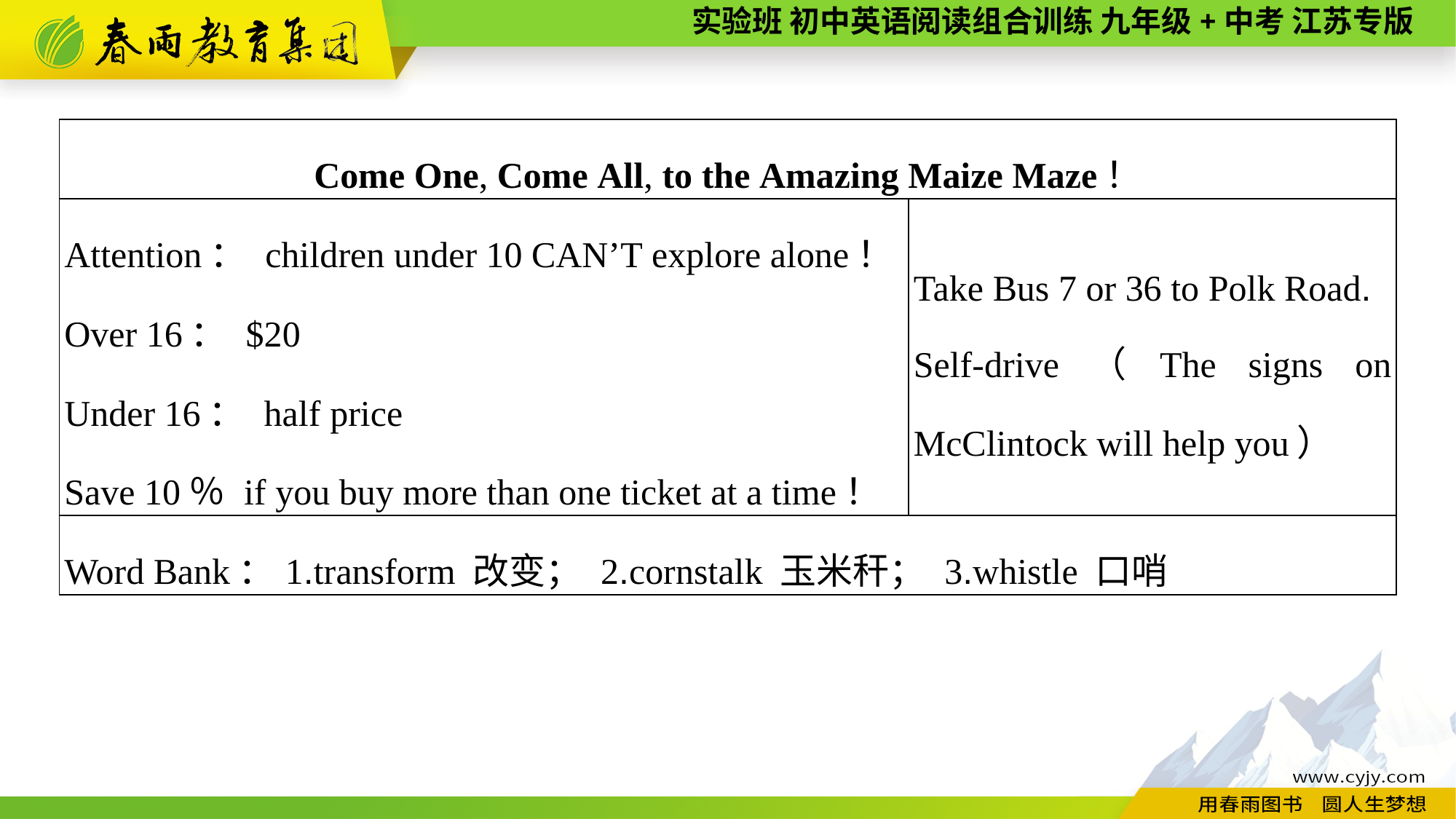

| Come One, Come All, to the Amazing Maize Maze！ |  |
| --- | --- |
| Attention： children under 10 CAN’T explore alone！ Over 16： $20 Under 16： half price Save 10％ if you buy more than one ticket at a time！ | Take Bus 7 or 36 to Polk Road. Self-drive（The signs on McClintock will help you） |
| Word Bank：1.transform 改变； 2.cornstalk 玉米秆； 3.whistle 口哨 |  |